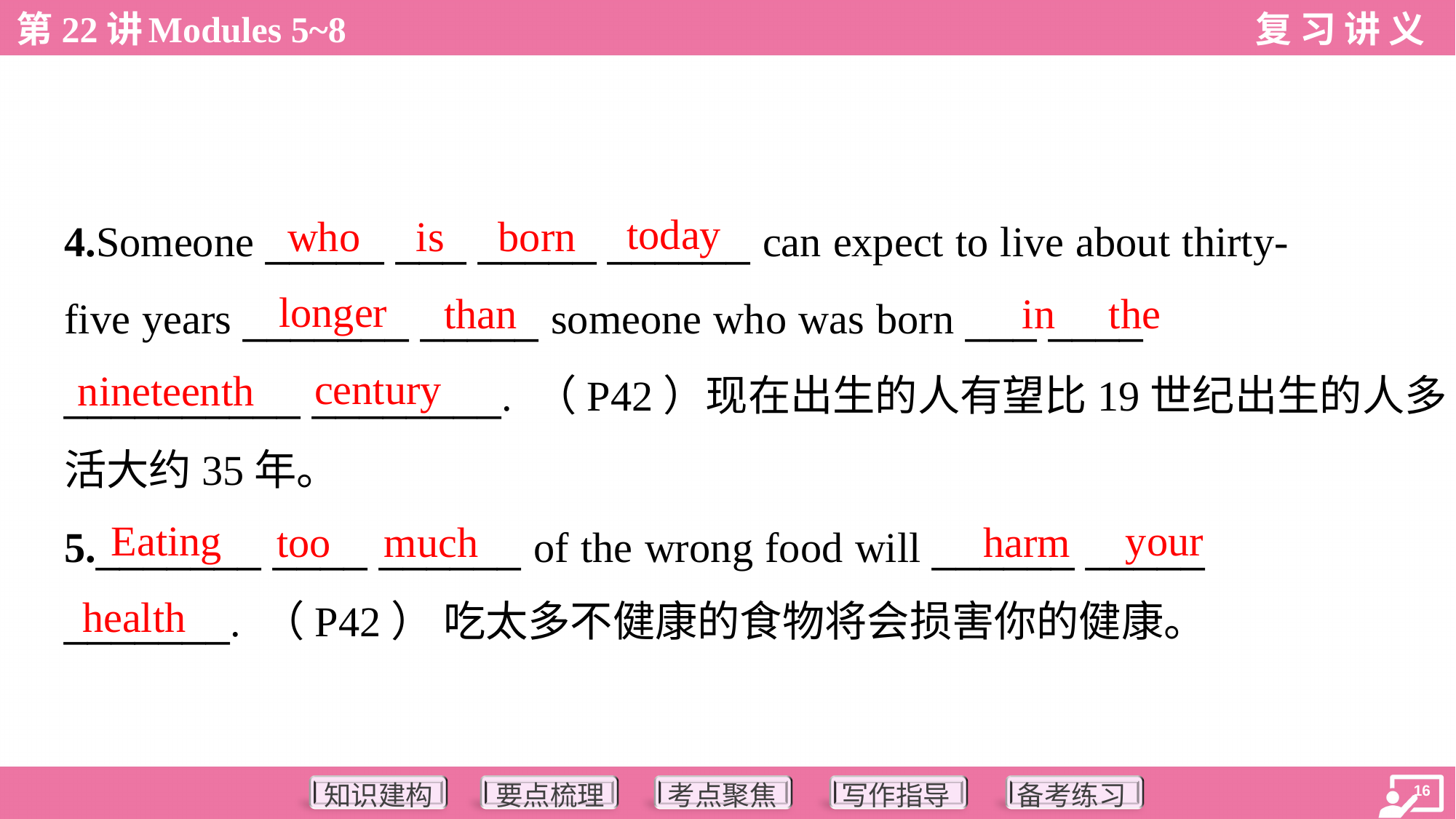

today
who
is
born
4.Someone _____ ___ _____ ______ can expect to live about thirty-
five years _______ _____ someone who was born ___ ____
__________ ________. （P42）现在出生的人有望比19世纪出生的人多
活大约35年。
longer
than
in
the
century
nineteenth
Eating
your
too
much
harm
5._______ ____ ______ of the wrong food will ______ _____
_______. （P42） 吃太多不健康的食物将会损害你的健康。
health